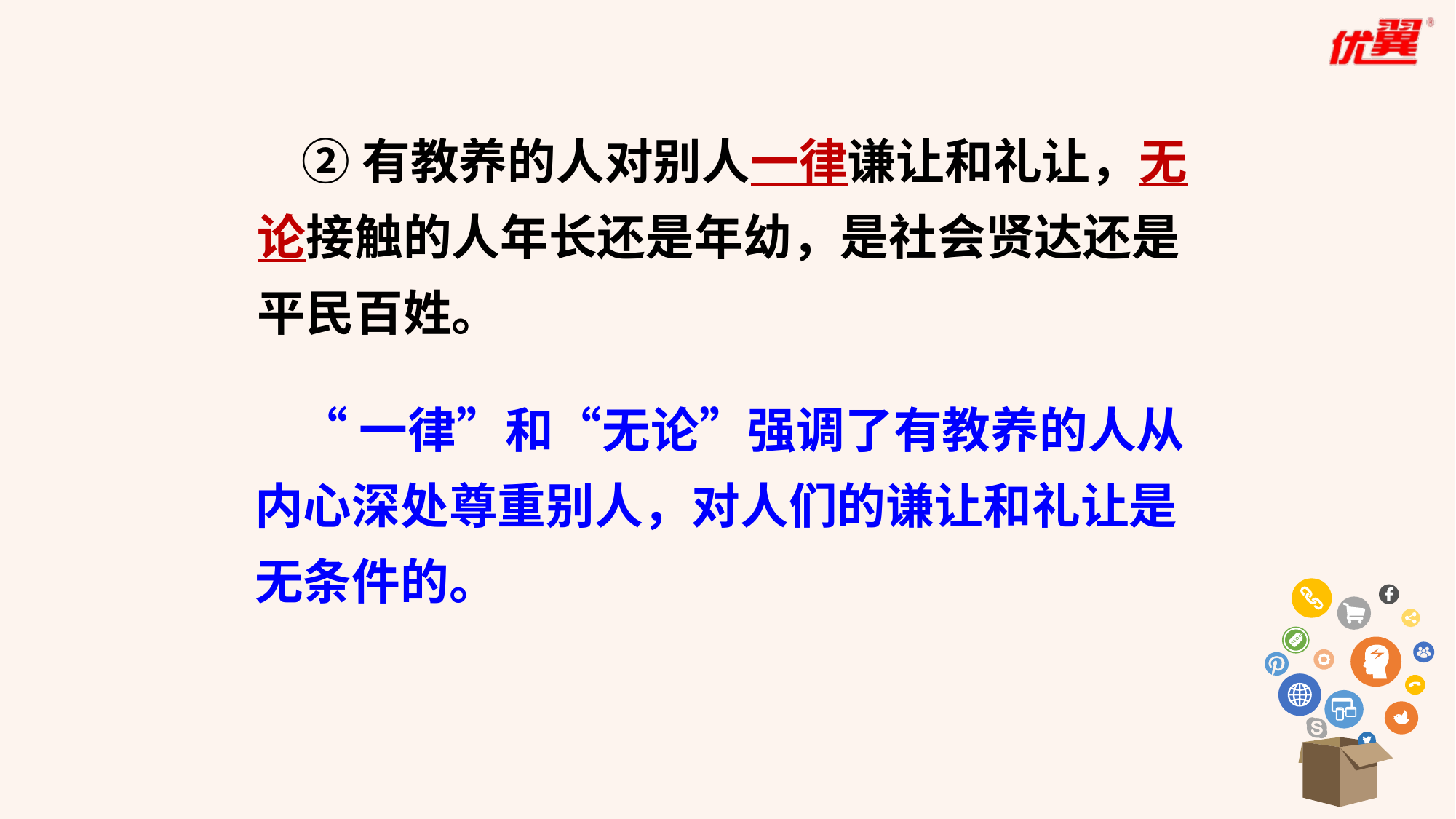

②有教养的人对别人一律谦让和礼让，无论接触的人年长还是年幼，是社会贤达还是平民百姓。
    “一律”和“无论”强调了有教养的人从内心深处尊重别人，对人们的谦让和礼让是无条件的。